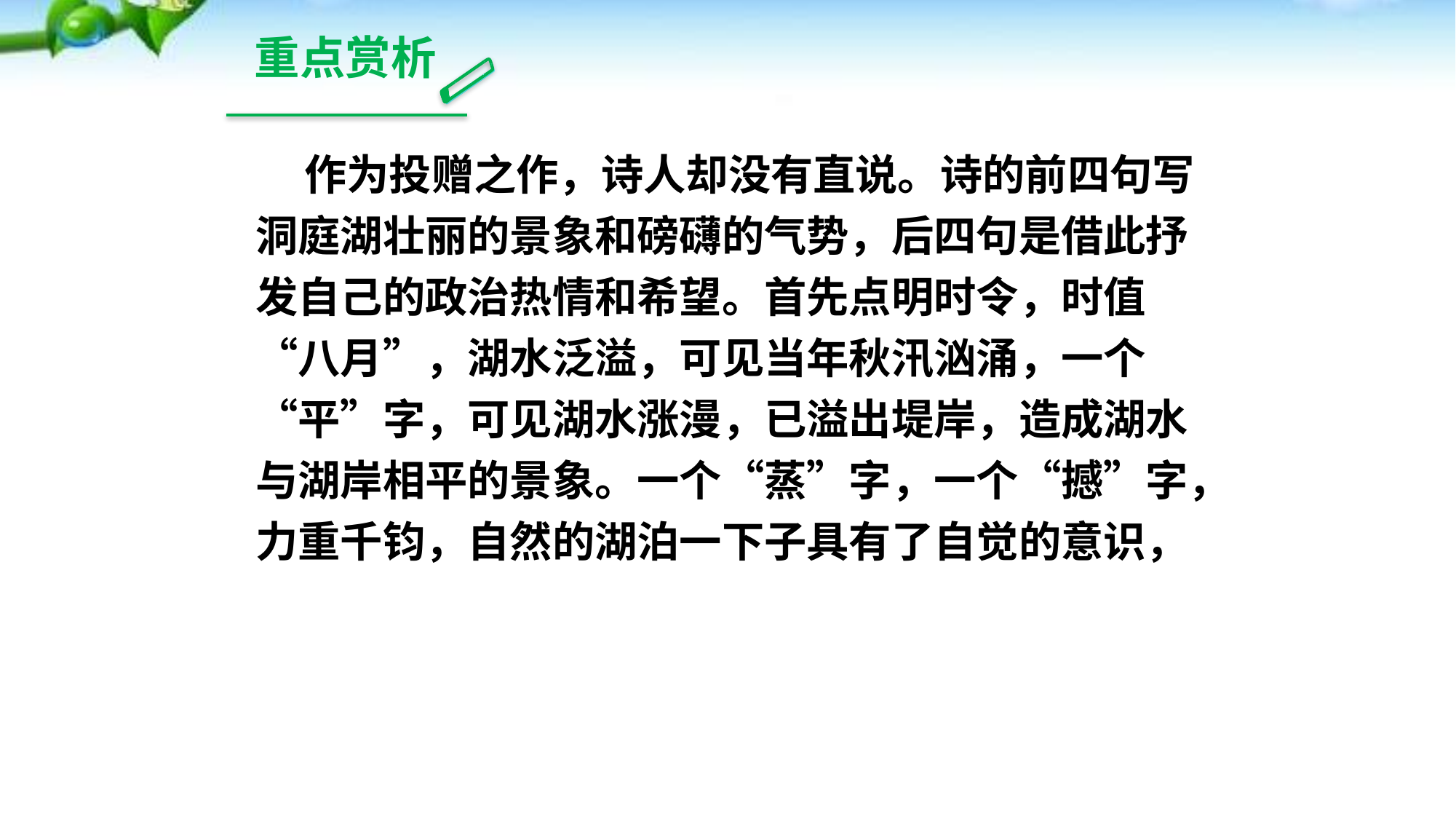

重点赏析

    作为投赠之作，诗人却没有直说。诗的前四句写洞庭湖壮丽的景象和磅礴的气势，后四句是借此抒发自己的政治热情和希望。首先点明时令，时值“八月”，湖水泛溢，可见当年秋汛汹涌，一个“平”字，可见湖水涨漫，已溢出堤岸，造成湖水与湖岸相平的景象。一个“蒸”字，一个“撼”字，力重千钧，自然的湖泊一下子具有了自觉的意识，